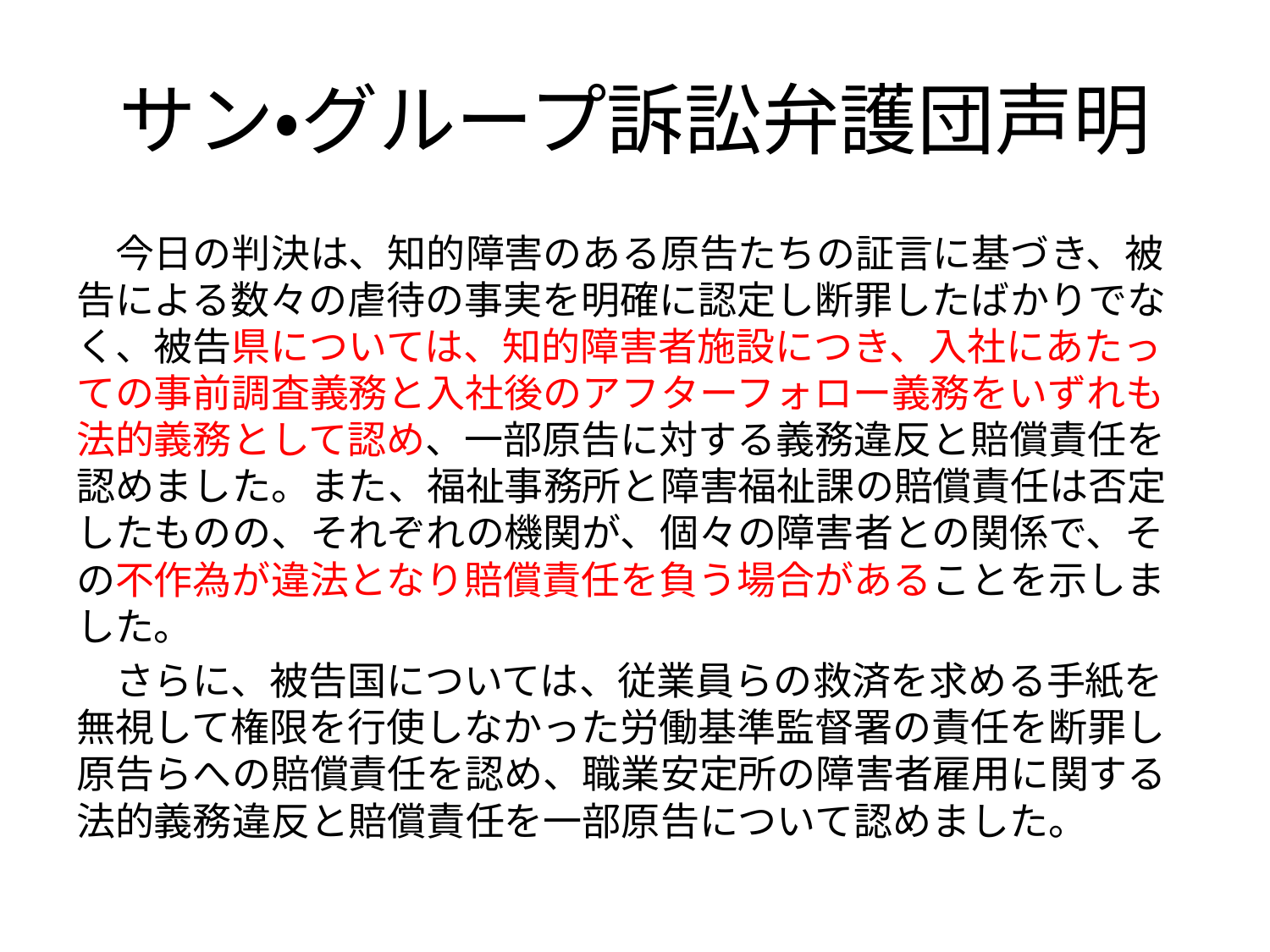

# サン・グループ訴訟弁護団声明
　今日の判決は、知的障害のある原告たちの証言に基づき、被告による数々の虐待の事実を明確に認定し断罪したばかりでなく、被告県については、知的障害者施設につき、入社にあたっての事前調査義務と入社後のアフターフォロー義務をいずれも法的義務として認め、一部原告に対する義務違反と賠償責任を認めました。また、福祉事務所と障害福祉課の賠償責任は否定したものの、それぞれの機関が、個々の障害者との関係で、その不作為が違法となり賠償責任を負う場合があることを示しました。
　さらに、被告国については、従業員らの救済を求める手紙を無視して権限を行使しなかった労働基準監督署の責任を断罪し原告らへの賠償責任を認め、職業安定所の障害者雇用に関する法的義務違反と賠償責任を一部原告について認めました。